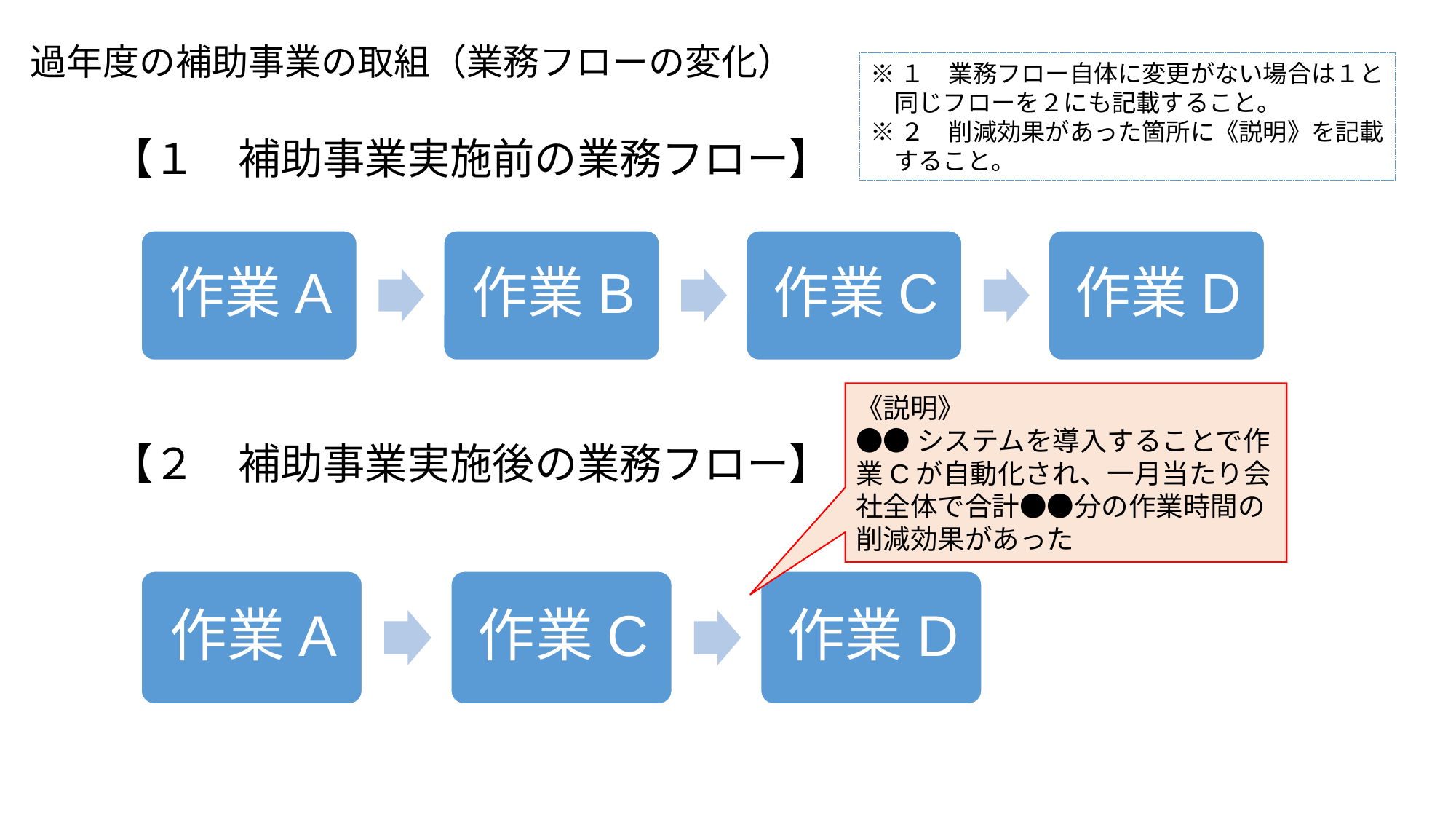

# 過年度の補助事業の取組（業務フローの変化）
作業A

作業B

作業C

作業D
※１　業務フロー自体に変更がない場合は１と
　同じフローを２にも記載すること。
※２　削減効果があった箇所に《説明》を記載
　すること。
【１　補助事業実施前の業務フロー】

【２　補助事業実施後の業務フロー】
《説明》
●●システムを導入することで作業Cが自動化され、一月当たり会社全体で合計●●分の作業時間の削減効果があった
作業A

作業C

作業D